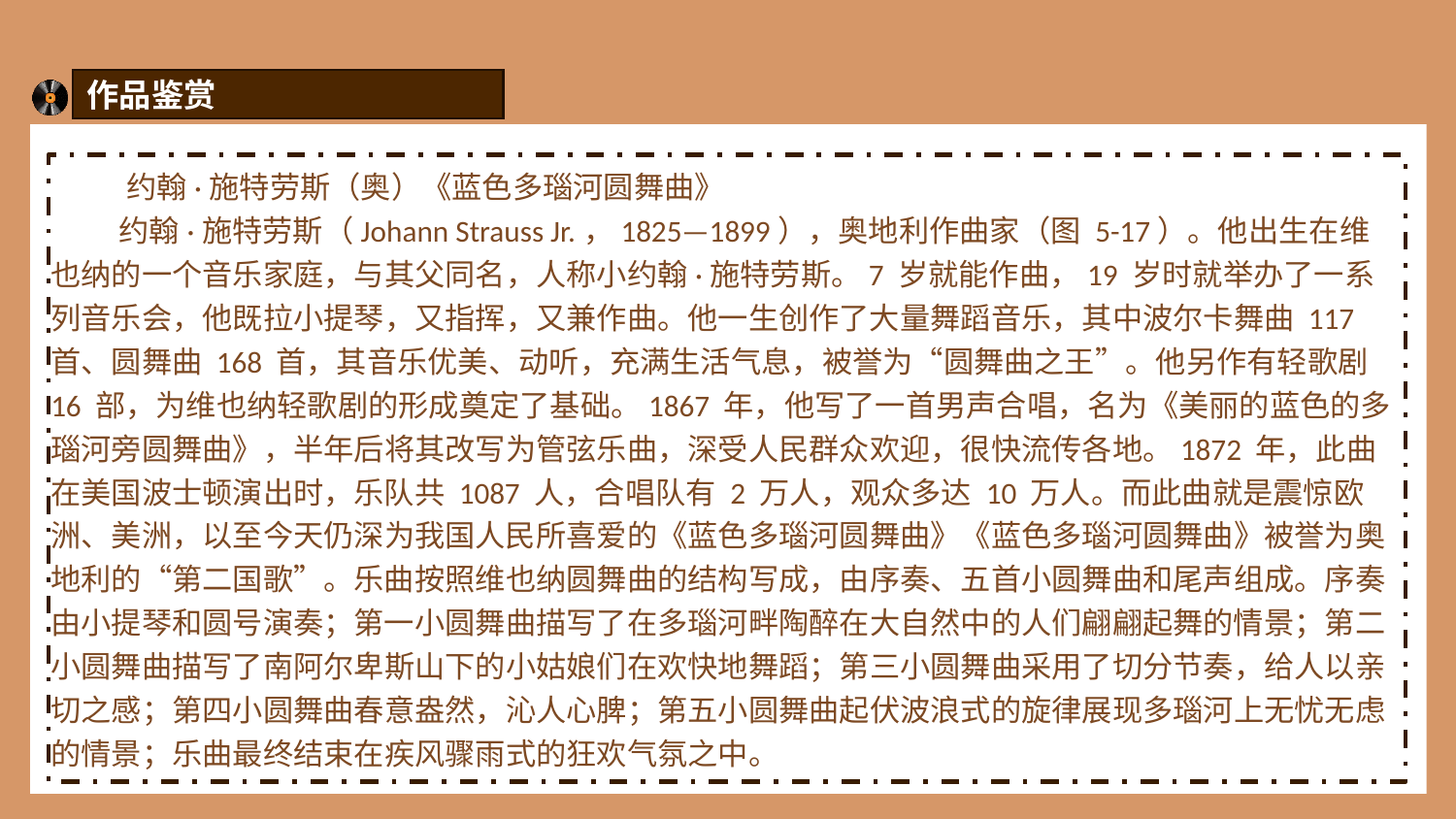

作品鉴赏
          约翰·施特劳斯（奥）《蓝色多瑙河圆舞曲》
         约翰·施特劳斯（Johann Strauss Jr.，1825—1899），奥地利作曲家（图 5-17）。他出生在维也纳的一个音乐家庭，与其父同名，人称小约翰·施特劳斯。7 岁就能作曲，19 岁时就举办了一系列音乐会，他既拉小提琴，又指挥，又兼作曲。他一生创作了大量舞蹈音乐，其中波尔卡舞曲 117 首、圆舞曲 168 首，其音乐优美、动听，充满生活气息，被誉为“圆舞曲之王”。他另作有轻歌剧 16 部，为维也纳轻歌剧的形成奠定了基础。1867 年，他写了一首男声合唱，名为《美丽的蓝色的多瑙河旁圆舞曲》，半年后将其改写为管弦乐曲，深受人民群众欢迎，很快流传各地。1872 年，此曲在美国波士顿演出时，乐队共 1087 人，合唱队有 2 万人，观众多达 10 万人。而此曲就是震惊欧洲、美洲，以至今天仍深为我国人民所喜爱的《蓝色多瑙河圆舞曲》《蓝色多瑙河圆舞曲》被誉为奥地利的“第二国歌”。乐曲按照维也纳圆舞曲的结构写成，由序奏、五首小圆舞曲和尾声组成。序奏由小提琴和圆号演奏；第一小圆舞曲描写了在多瑙河畔陶醉在大自然中的人们翩翩起舞的情景；第二小圆舞曲描写了南阿尔卑斯山下的小姑娘们在欢快地舞蹈；第三小圆舞曲采用了切分节奏，给人以亲切之感；第四小圆舞曲春意盎然，沁人心脾；第五小圆舞曲起伏波浪式的旋律展现多瑙河上无忧无虑的情景；乐曲最终结束在疾风骤雨式的狂欢气氛之中。